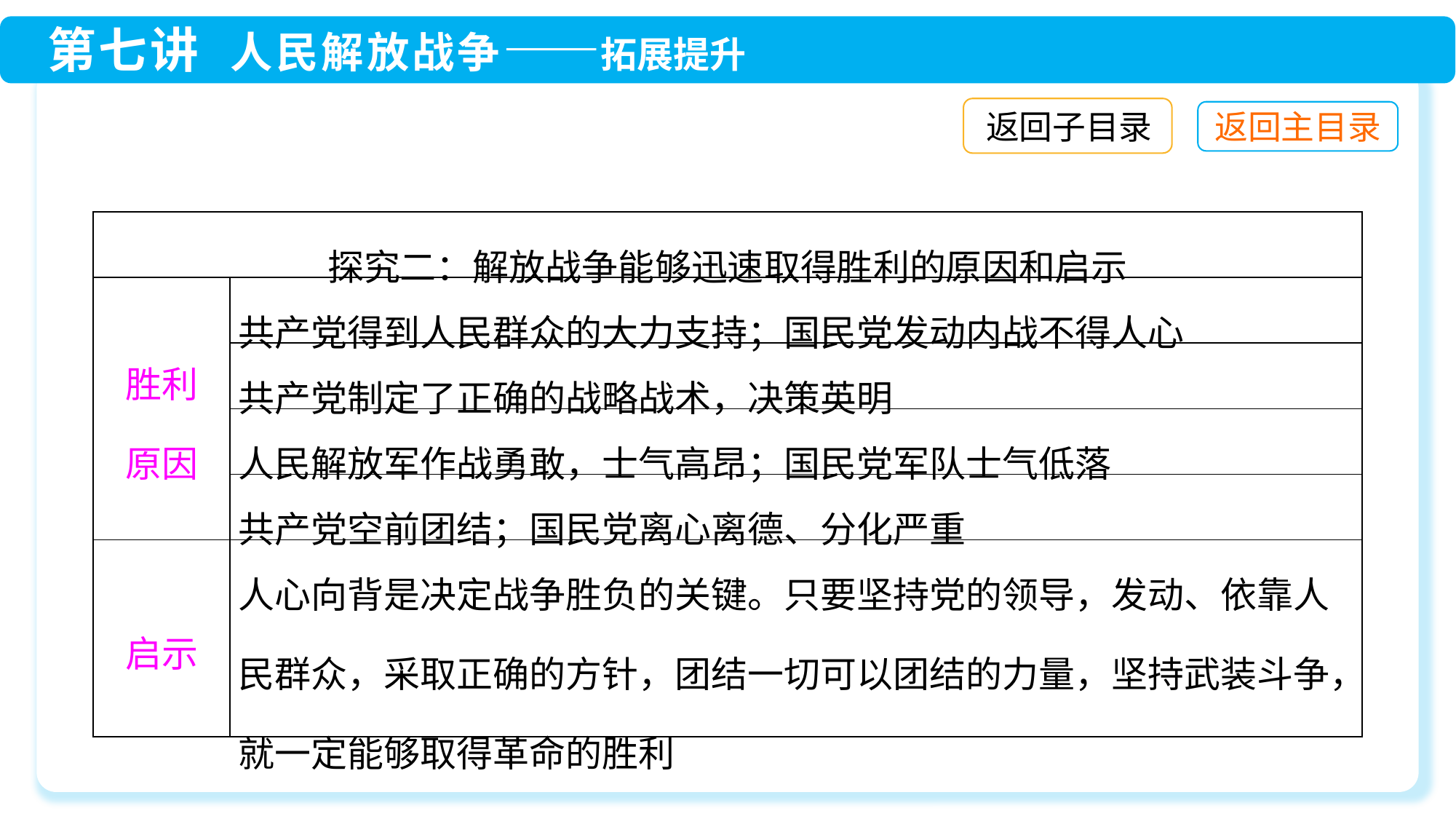

返回子目录
| 探究二：解放战争能够迅速取得胜利的原因和启示 |  |
| --- | --- |
| 胜利 原因 | 共产党得到人民群众的大力支持；国民党发动内战不得人心 |
|  | 共产党制定了正确的战略战术，决策英明 |
|  | 人民解放军作战勇敢，士气高昂；国民党军队士气低落 |
|  | 共产党空前团结；国民党离心离德、分化严重 |
| 启示 | 人心向背是决定战争胜负的关键。只要坚持党的领导，发动、依靠人民群众，采取正确的方针，团结一切可以团结的力量，坚持武装斗争，就一定能够取得革命的胜利 |